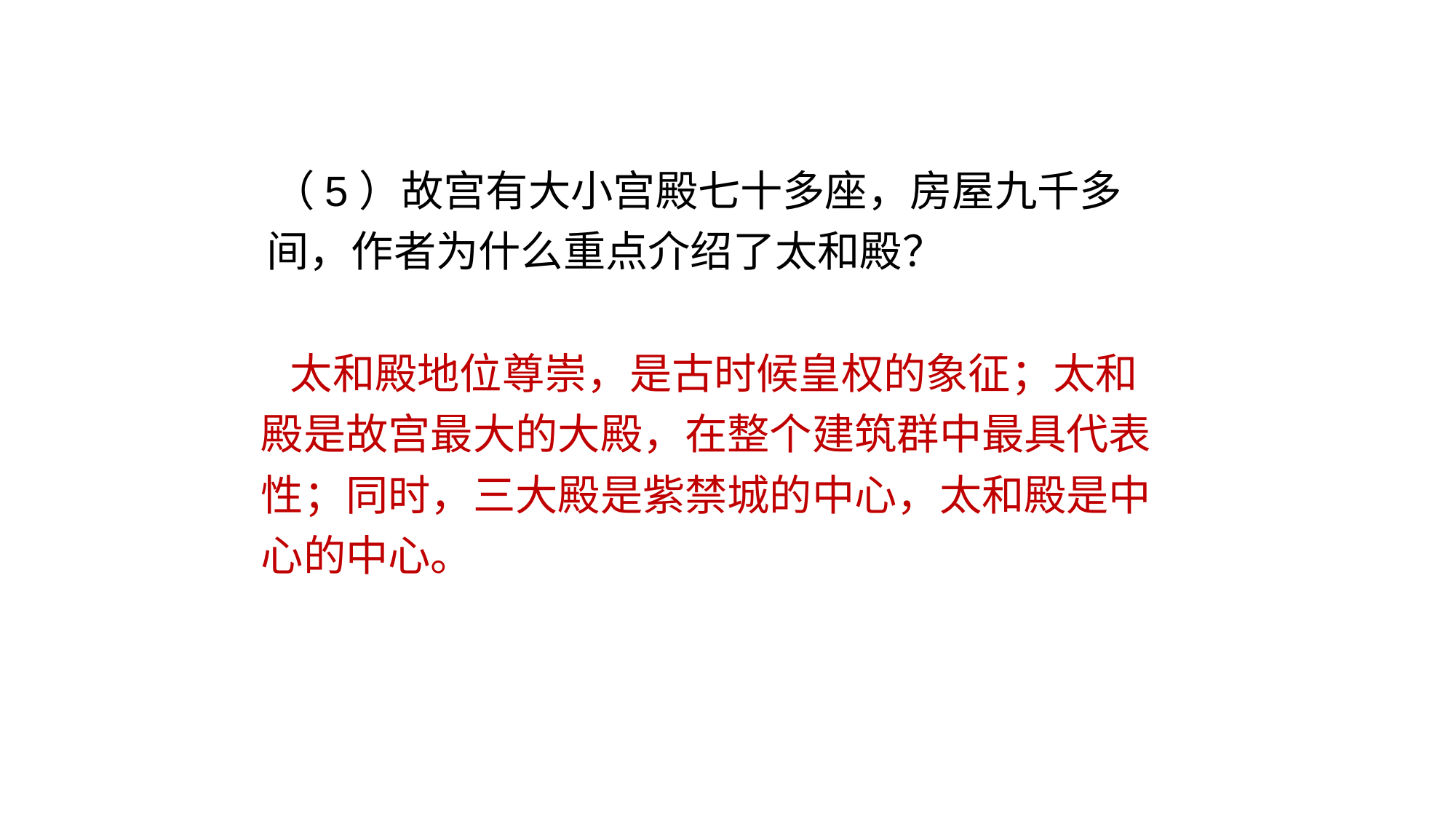

（5）故宫有大小宫殿七十多座，房屋九千多间，作者为什么重点介绍了太和殿？
  太和殿地位尊崇，是古时候皇权的象征；太和殿是故宫最大的大殿，在整个建筑群中最具代表性；同时，三大殿是紫禁城的中心，太和殿是中心的中心。